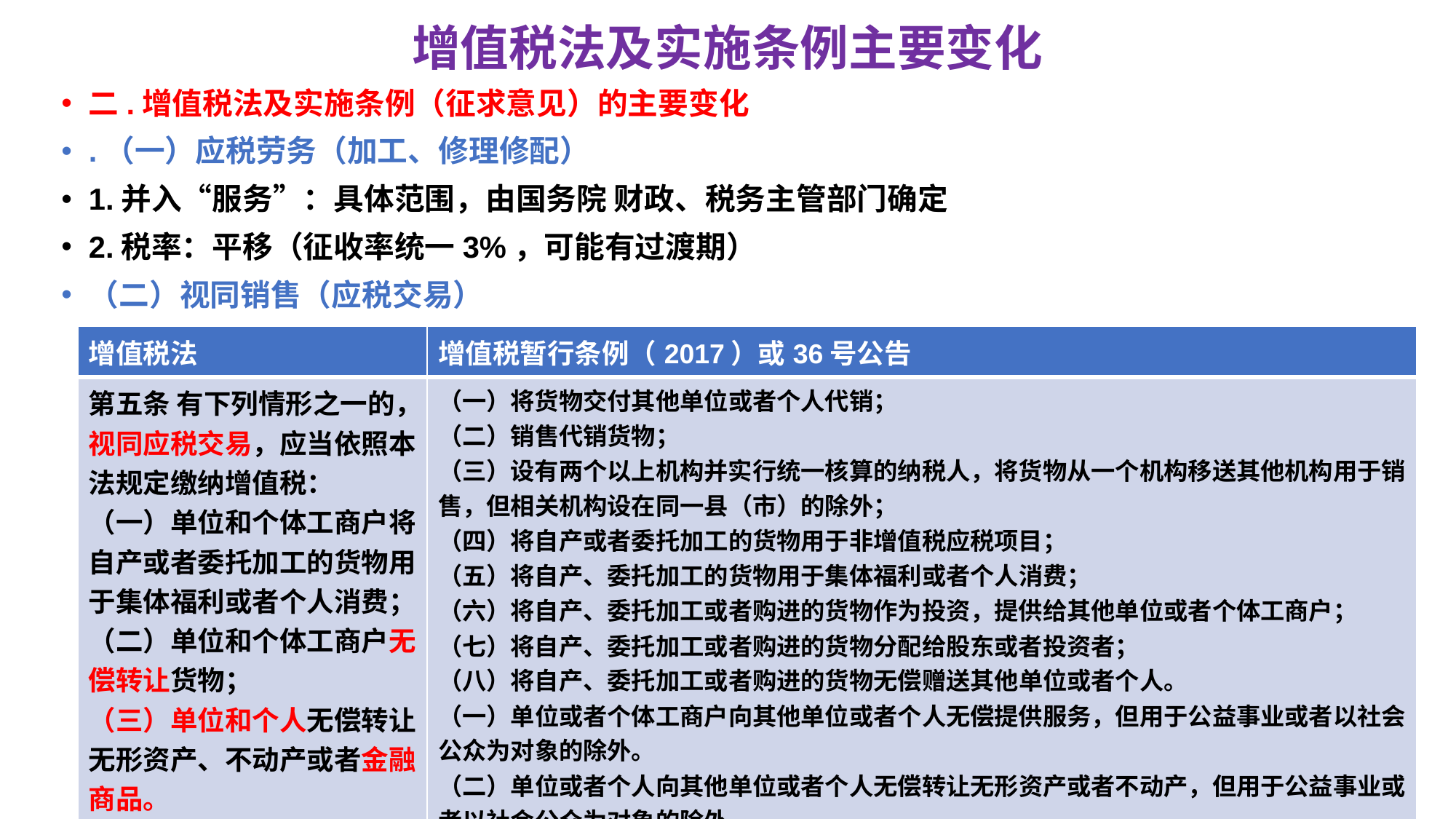

# 增值税法及实施条例主要变化
二.增值税法及实施条例（征求意见）的主要变化
.（一）应税劳务（加工、修理修配）
1.并入“服务”：具体范围，由国务院 财政、税务主管部门确定
2.税率：平移（征收率统一3%，可能有过渡期）
（二）视同销售（应税交易）

| 增值税法 | 增值税暂行条例（2017）或36号公告 |
| --- | --- |
| 第五条 有下列情形之一的，视同应税交易，应当依照本法规定缴纳增值税： （一）单位和个体工商户将自产或者委托加工的货物用于集体福利或者个人消费； （二）单位和个体工商户无偿转让货物； （三）单位和个人无偿转让无形资产、不动产或者金融商品。 | （一）将货物交付其他单位或者个人代销； （二）销售代销货物； （三）设有两个以上机构并实行统一核算的纳税人，将货物从一个机构移送其他机构用于销售，但相关机构设在同一县（市）的除外； （四）将自产或者委托加工的货物用于非增值税应税项目； （五）将自产、委托加工的货物用于集体福利或者个人消费； （六）将自产、委托加工或者购进的货物作为投资，提供给其他单位或者个体工商户； （七）将自产、委托加工或者购进的货物分配给股东或者投资者； （八）将自产、委托加工或者购进的货物无偿赠送其他单位或者个人。 （一）单位或者个体工商户向其他单位或者个人无偿提供服务，但用于公益事业或者以社会公众为对象的除外。 （二）单位或者个人向其他单位或者个人无偿转让无形资产或者不动产，但用于公益事业或者以社会公众为对象的除外。 （三）财政部和国家税务总局规定的其他情形。 |